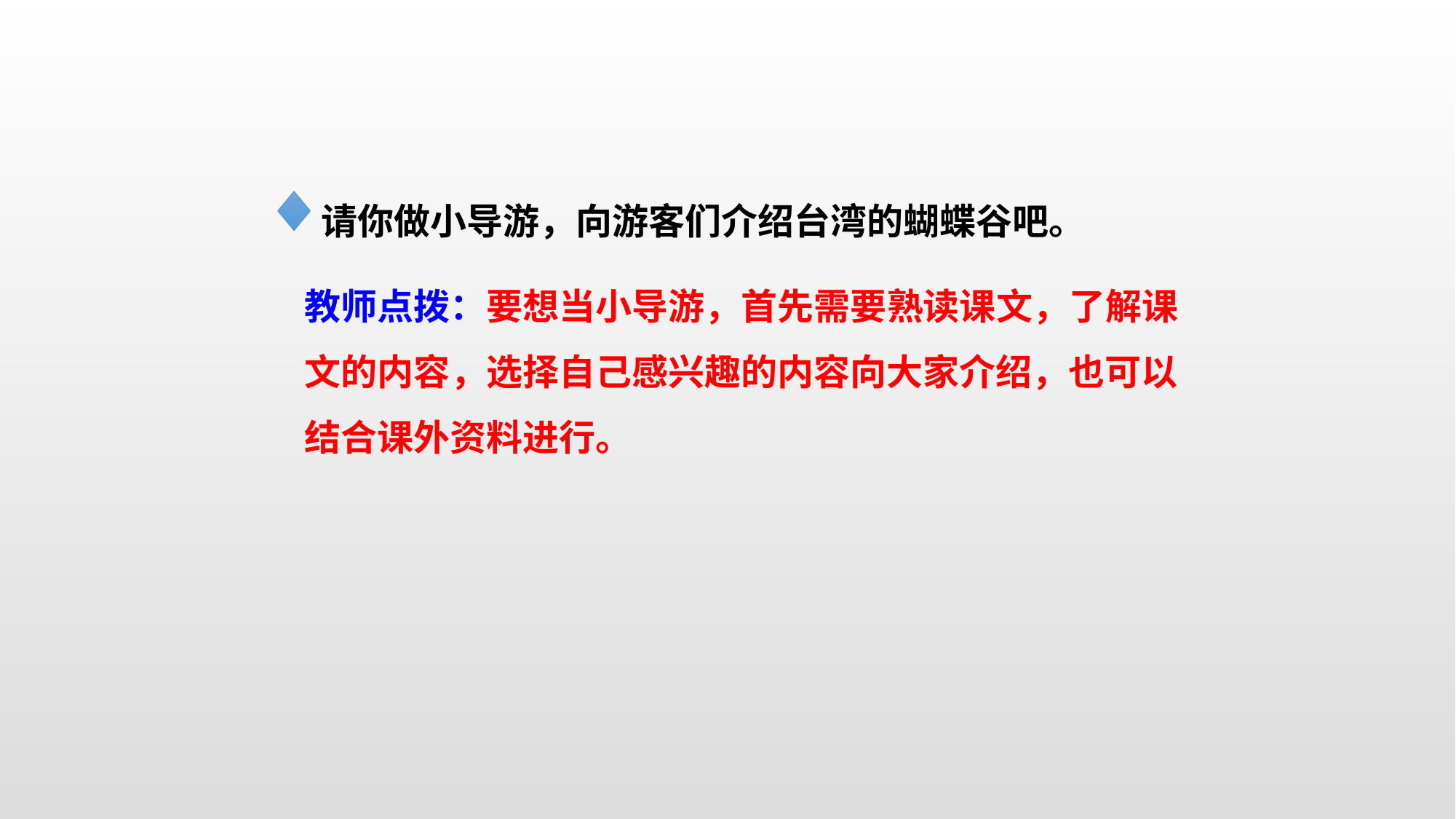

请你做小导游，向游客们介绍台湾的蝴蝶谷吧。

教师点拨：要想当小导游，首先需要熟读课文，了解课文的内容，选择自己感兴趣的内容向大家介绍，也可以结合课外资料进行。